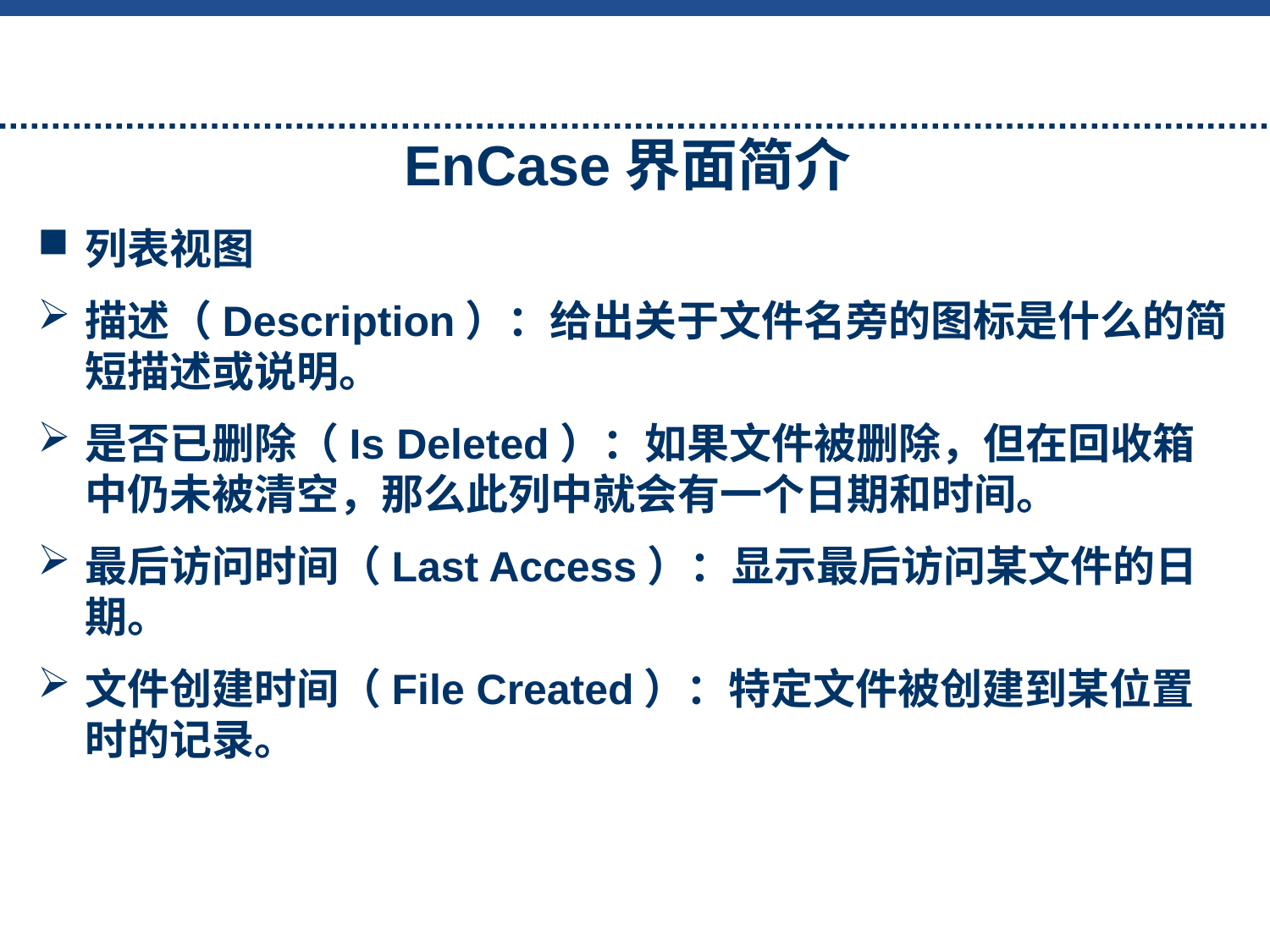

EnCase界面简介
列表视图
描述（Description）：给出关于文件名旁的图标是什么的简短描述或说明。
是否已删除（Is Deleted）：如果文件被删除，但在回收箱中仍未被清空，那么此列中就会有一个日期和时间。
最后访问时间（Last Access）：显示最后访问某文件的日期。
文件创建时间（File Created）：特定文件被创建到某位置时的记录。